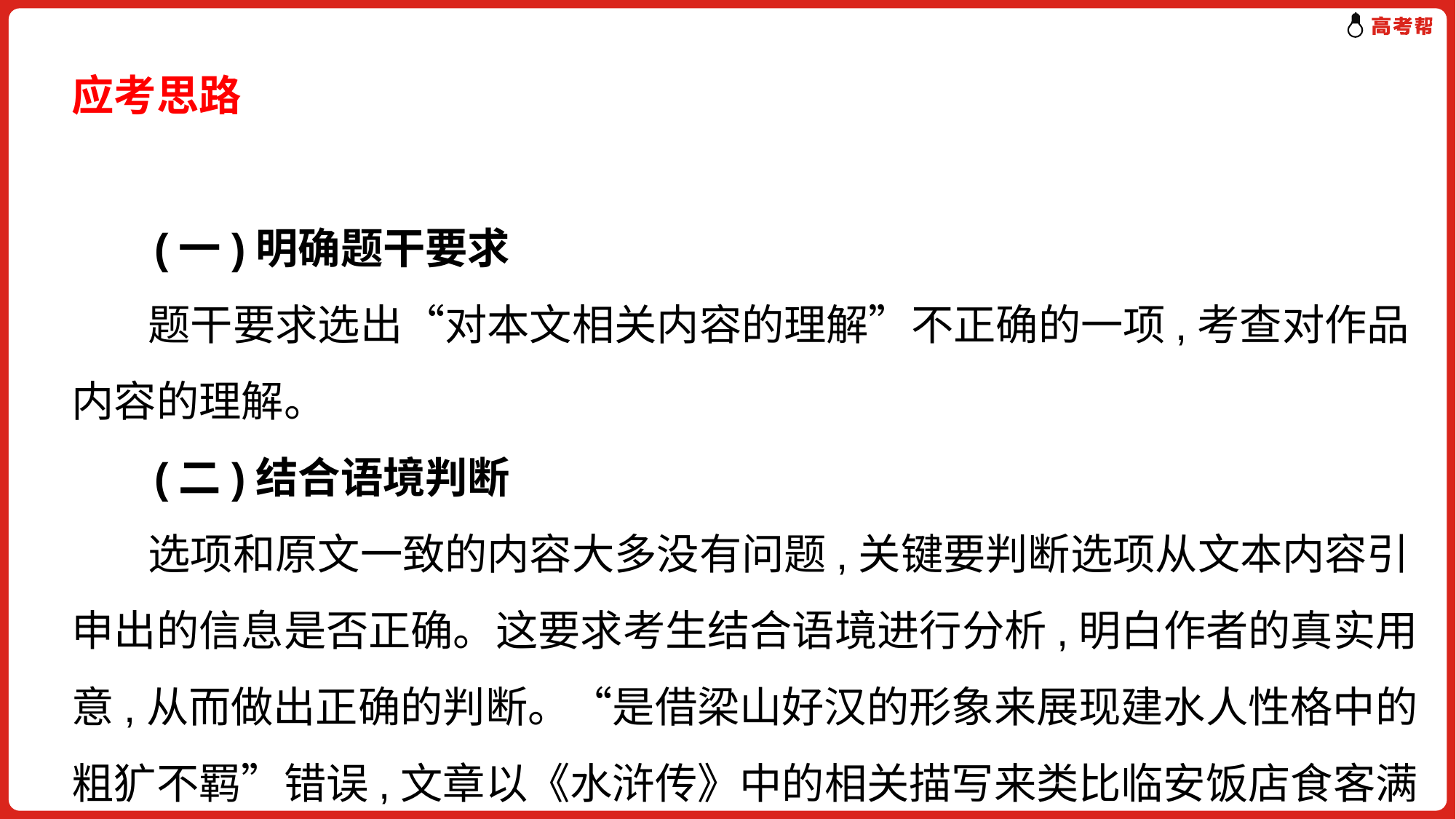

应考思路

       (一)明确题干要求
       题干要求选出“对本文相关内容的理解”不正确的一项,考查对作品内容的理解。
       (二)结合语境判断
       选项和原文一致的内容大多没有问题,关键要判断选项从文本内容引申出的信息是否正确。这要求考生结合语境进行分析,明白作者的真实用意,从而做出正确的判断。“是借梁山好汉的形象来展现建水人性格中的粗犷不羁”错误,文章以《水浒传》中的相关描写来类比临安饭店食客满